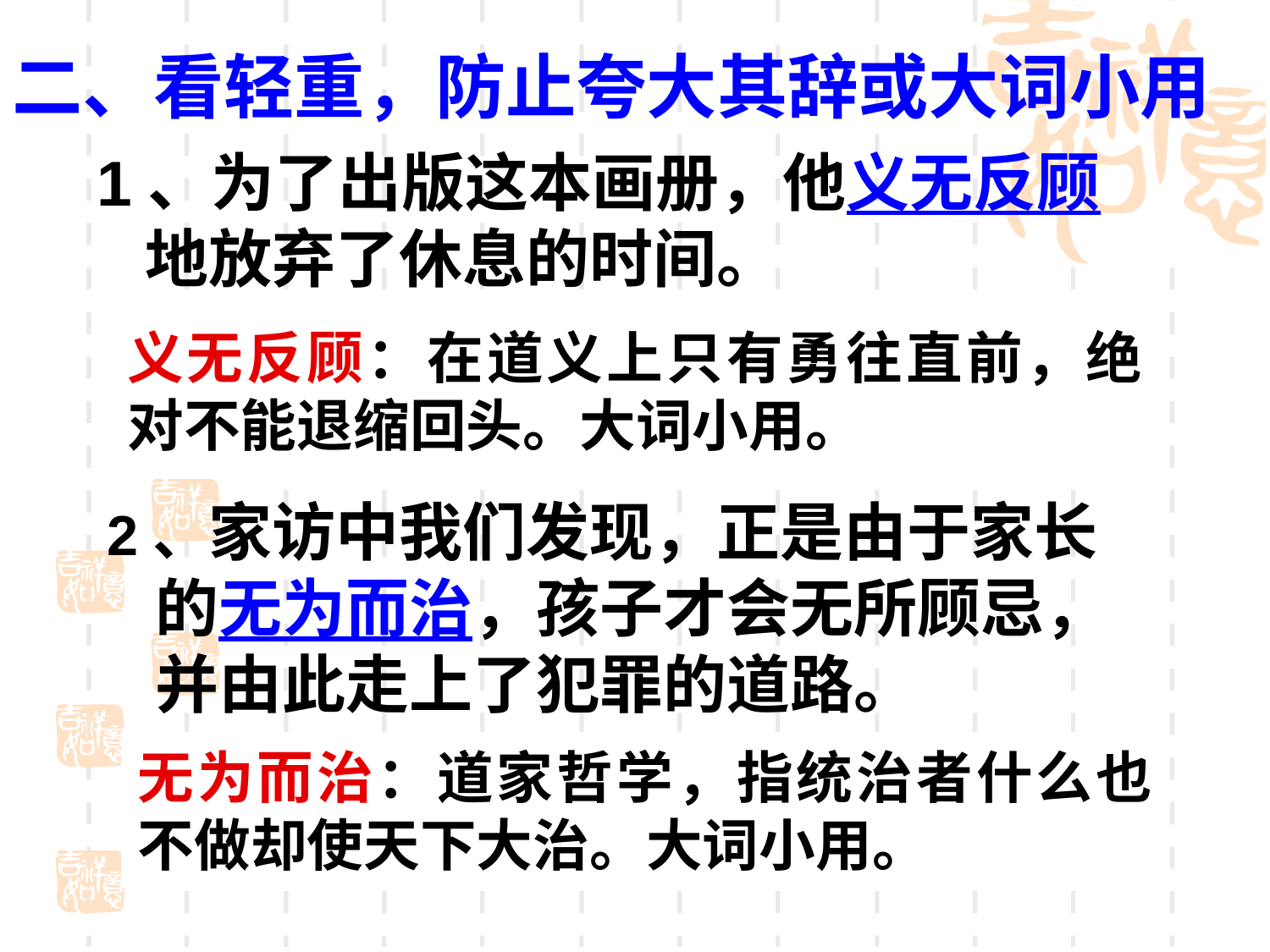

# 二、看轻重，防止夸大其辞或大词小用
1、为了出版这本画册，他义无反顾地放弃了休息的时间。
义无反顾：在道义上只有勇往直前，绝对不能退缩回头。大词小用。
2、家访中我们发现，正是由于家长的无为而治，孩子才会无所顾忌，并由此走上了犯罪的道路。
无为而治：道家哲学，指统治者什么也不做却使天下大治。大词小用。